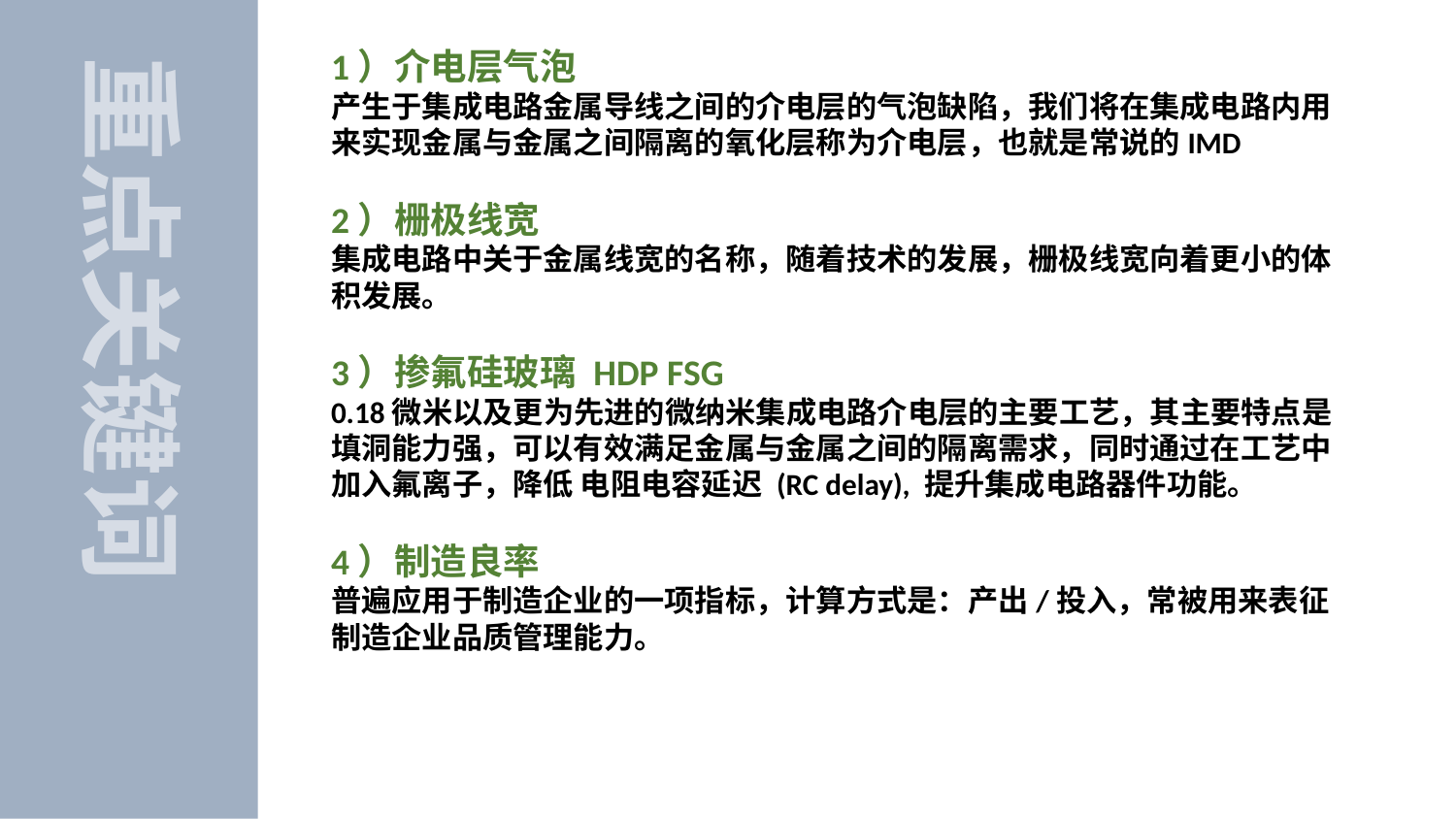

1）介电层气泡
产生于集成电路金属导线之间的介电层的气泡缺陷，我们将在集成电路内用来实现金属与金属之间隔离的氧化层称为介电层，也就是常说的IMD

2）栅极线宽
集成电路中关于金属线宽的名称，随着技术的发展，栅极线宽向着更小的体积发展。

3）掺氟硅玻璃 HDP FSG
0.18微米以及更为先进的微纳米集成电路介电层的主要工艺，其主要特点是填洞能力强，可以有效满足金属与金属之间的隔离需求，同时通过在工艺中加入氟离子，降低 电阻电容延迟 (RC delay), 提升集成电路器件功能。

4）制造良率
普遍应用于制造企业的一项指标，计算方式是：产出/投入，常被用来表征制造企业品质管理能力。

重点关键词